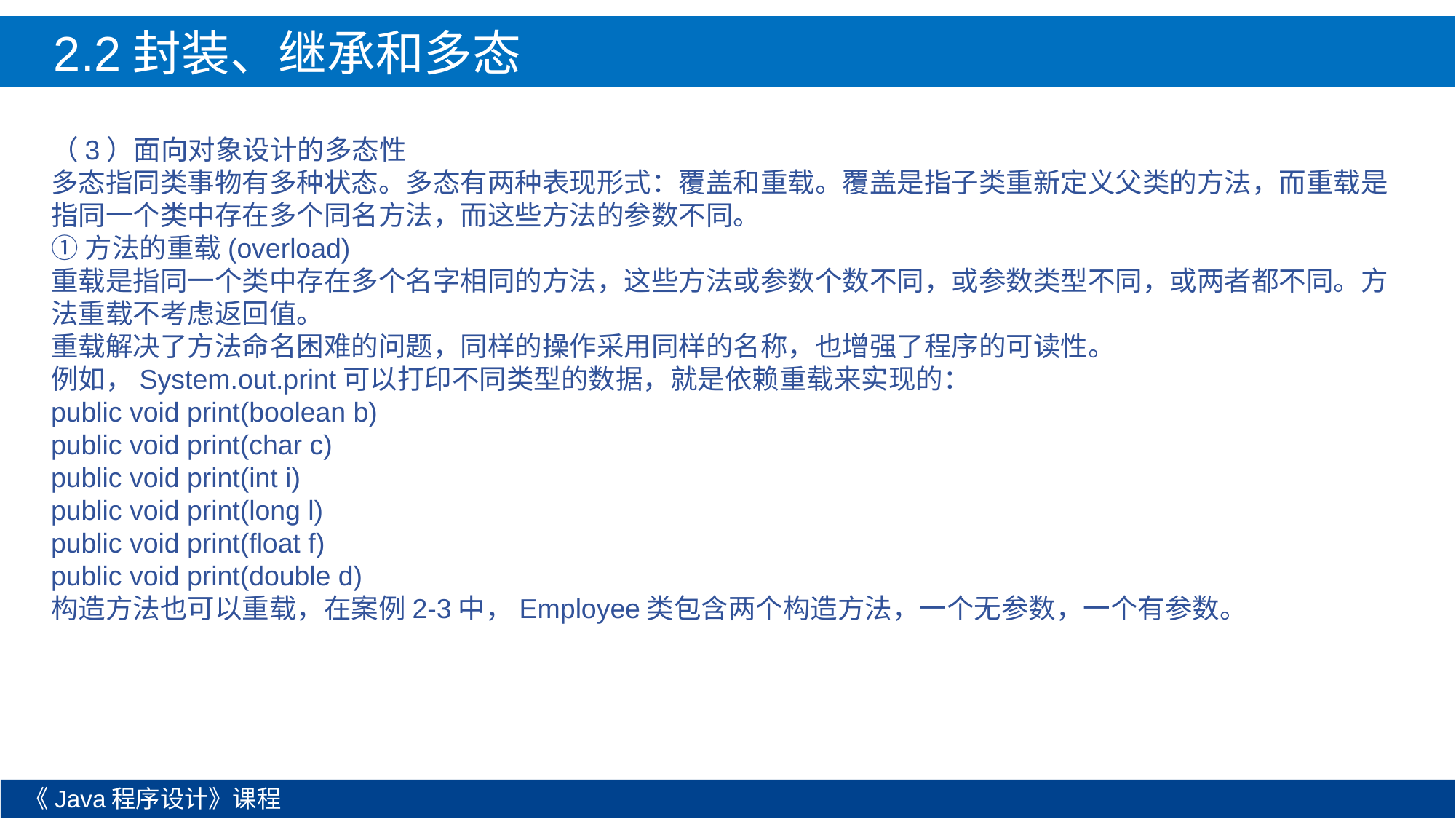

2.2封装、继承和多态
（3）面向对象设计的多态性
多态指同类事物有多种状态。多态有两种表现形式：覆盖和重载。覆盖是指子类重新定义父类的方法，而重载是指同一个类中存在多个同名方法，而这些方法的参数不同。
①方法的重载(overload)
重载是指同一个类中存在多个名字相同的方法，这些方法或参数个数不同，或参数类型不同，或两者都不同。方法重载不考虑返回值。
重载解决了方法命名困难的问题，同样的操作采用同样的名称，也增强了程序的可读性。
例如，System.out.print可以打印不同类型的数据，就是依赖重载来实现的：
public void print(boolean b)
public void print(char c)
public void print(int i)
public void print(long l)
public void print(float f)
public void print(double d)
构造方法也可以重载，在案例2-3中，Employee类包含两个构造方法，一个无参数，一个有参数。
《Java程序设计》课程